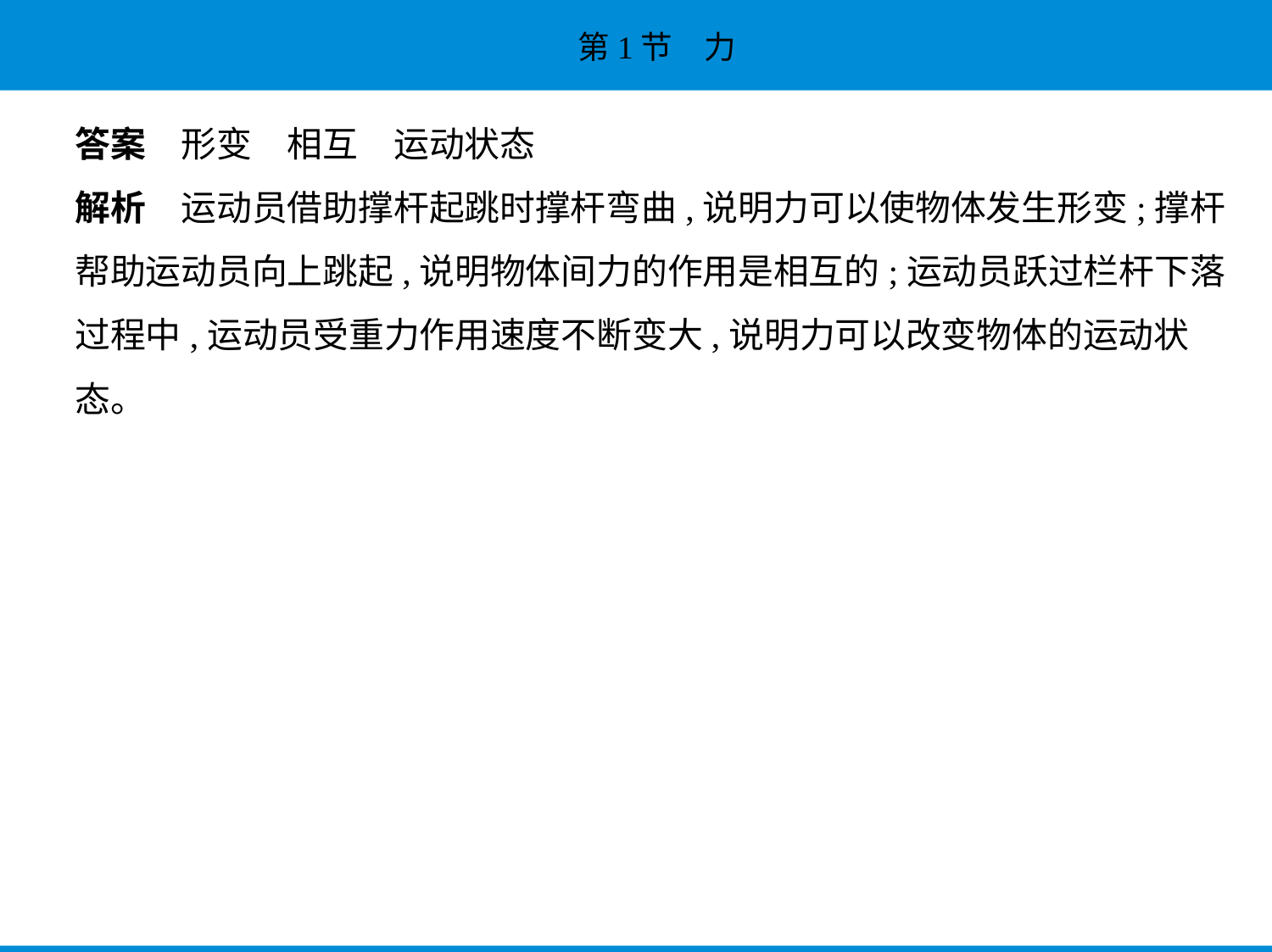

答案　形变　相互　运动状态
解析　运动员借助撑杆起跳时撑杆弯曲,说明力可以使物体发生形变;撑杆
帮助运动员向上跳起,说明物体间力的作用是相互的;运动员跃过栏杆下落
过程中,运动员受重力作用速度不断变大,说明力可以改变物体的运动状
态。